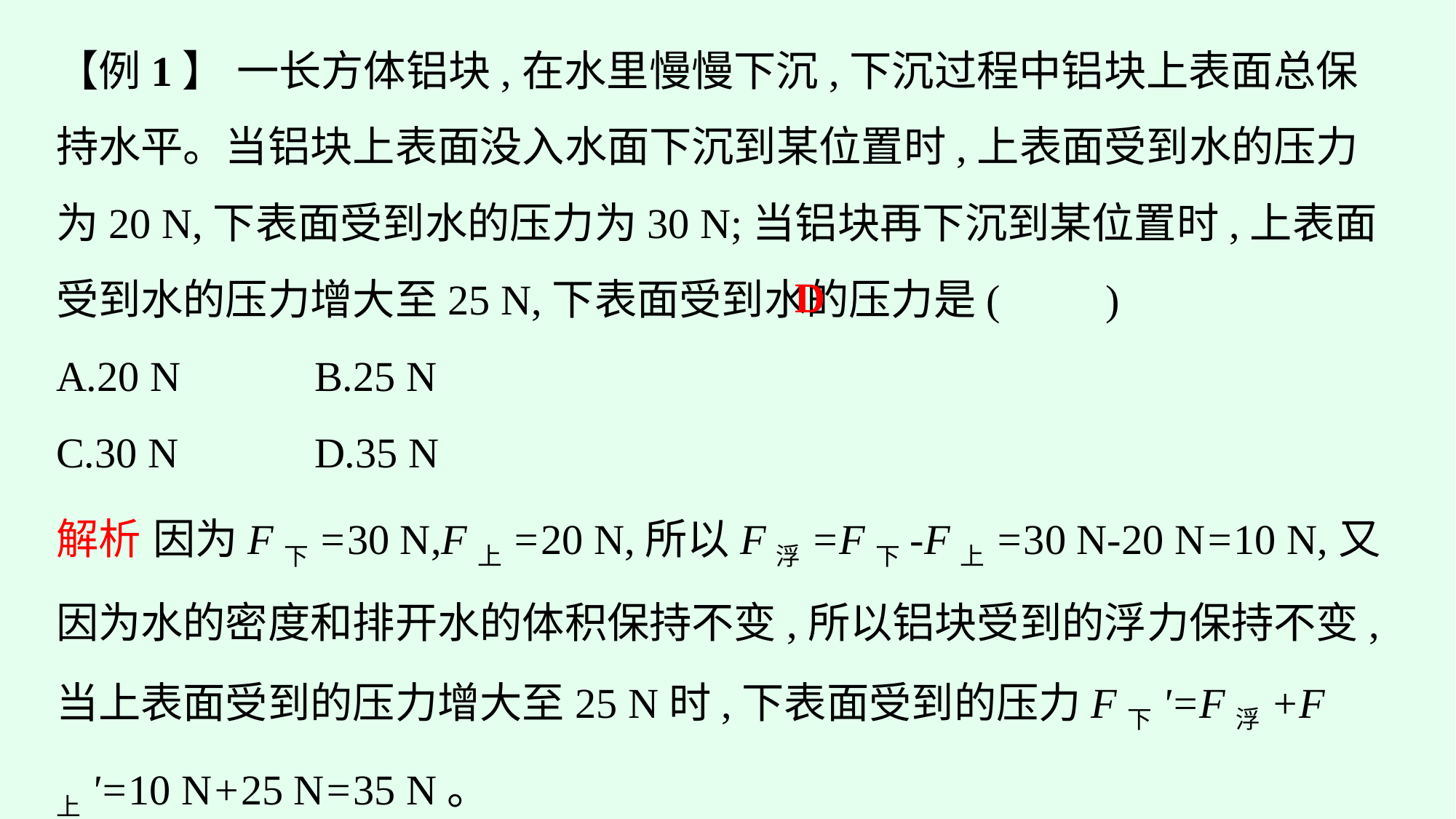

【例1】 一长方体铝块,在水里慢慢下沉,下沉过程中铝块上表面总保持水平。当铝块上表面没入水面下沉到某位置时,上表面受到水的压力为20 N,下表面受到水的压力为30 N;当铝块再下沉到某位置时,上表面受到水的压力增大至25 N,下表面受到水的压力是(　　)
A.20 N		B.25 N
C.30 N		D.35 N
D
解析 因为F下=30 N,F上=20 N,所以F浮=F下-F上=30 N-20 N=10 N,又因为水的密度和排开水的体积保持不变,所以铝块受到的浮力保持不变,当上表面受到的压力增大至25 N时,下表面受到的压力F下'=F浮+F上'=10 N+25 N=35 N。